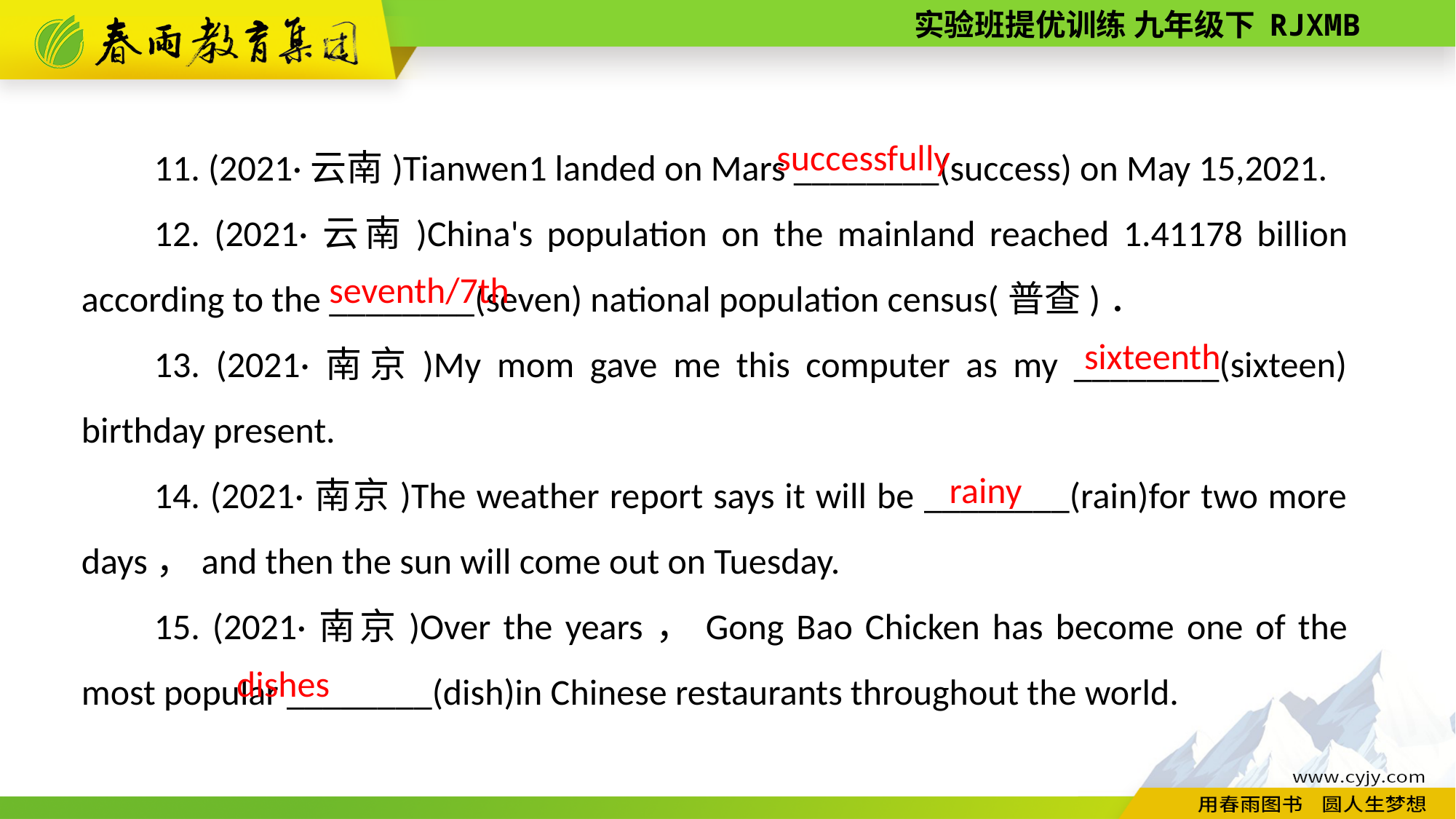

11. (2021·云南)Tianwen­1 landed on Mars ________(success) on May 15,2021.
12. (2021·云南)China's population on the mainland reached 1.41178 billion according to the ________(seven) national population census(普查)．
13. (2021·南京)My mom gave me this computer as my ________(sixteen) birthday present.
14. (2021·南京)The weather report says it will be ________(rain)for two more days，and then the sun will come out on Tuesday.
15. (2021·南京)Over the years，Gong Bao Chicken has become one of the most popular ________(dish)in Chinese restaurants throughout the world.
successfully
seventh/7th
sixteenth
rainy
dishes